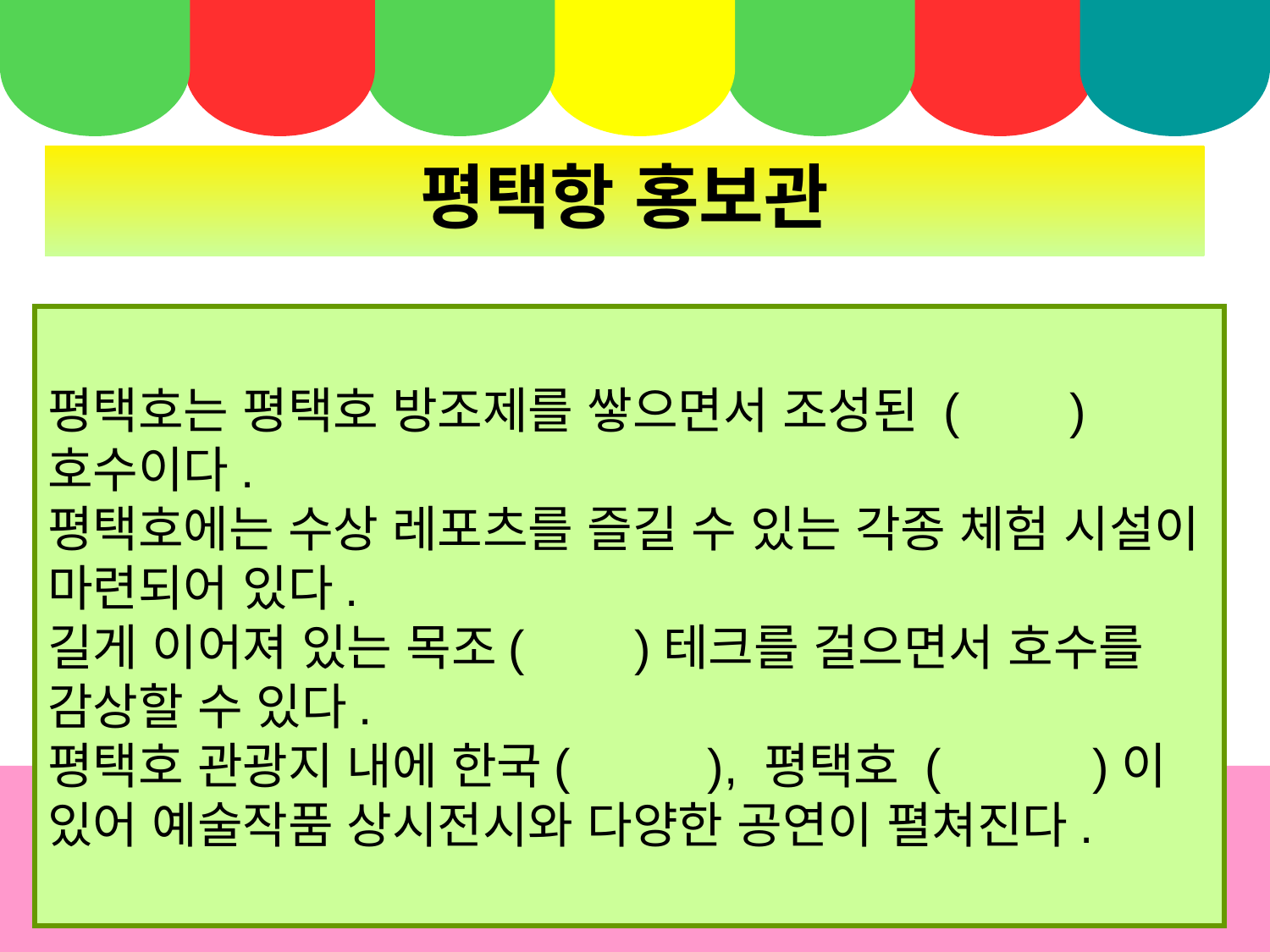

평택항 홍보관
평택호는 평택호 방조제를 쌓으면서 조성된 (        )호수이다.
평택호에는 수상 레포츠를 즐길 수 있는 각종 체험 시설이 마련되어 있다.
길게 이어져 있는 목조(        )테크를 걸으면서 호수를 감상할 수 있다.
평택호 관광지 내에 한국(          ), 평택호 (           )이 있어 예술작품 상시전시와 다양한 공연이 펼쳐진다.